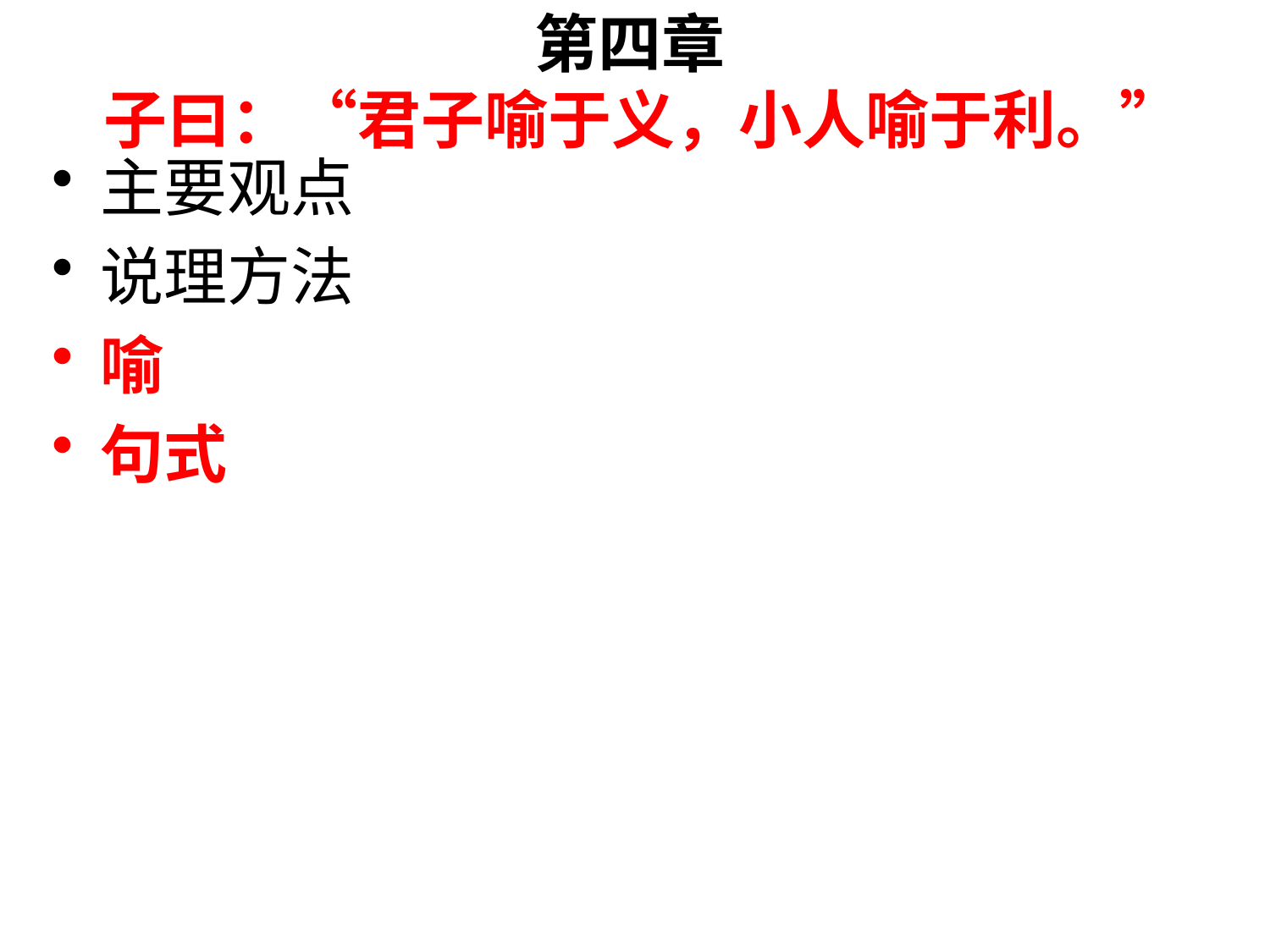

# 第四章 子曰：“君子喻于义，小人喻于利。”
主要观点
说理方法
喻
句式